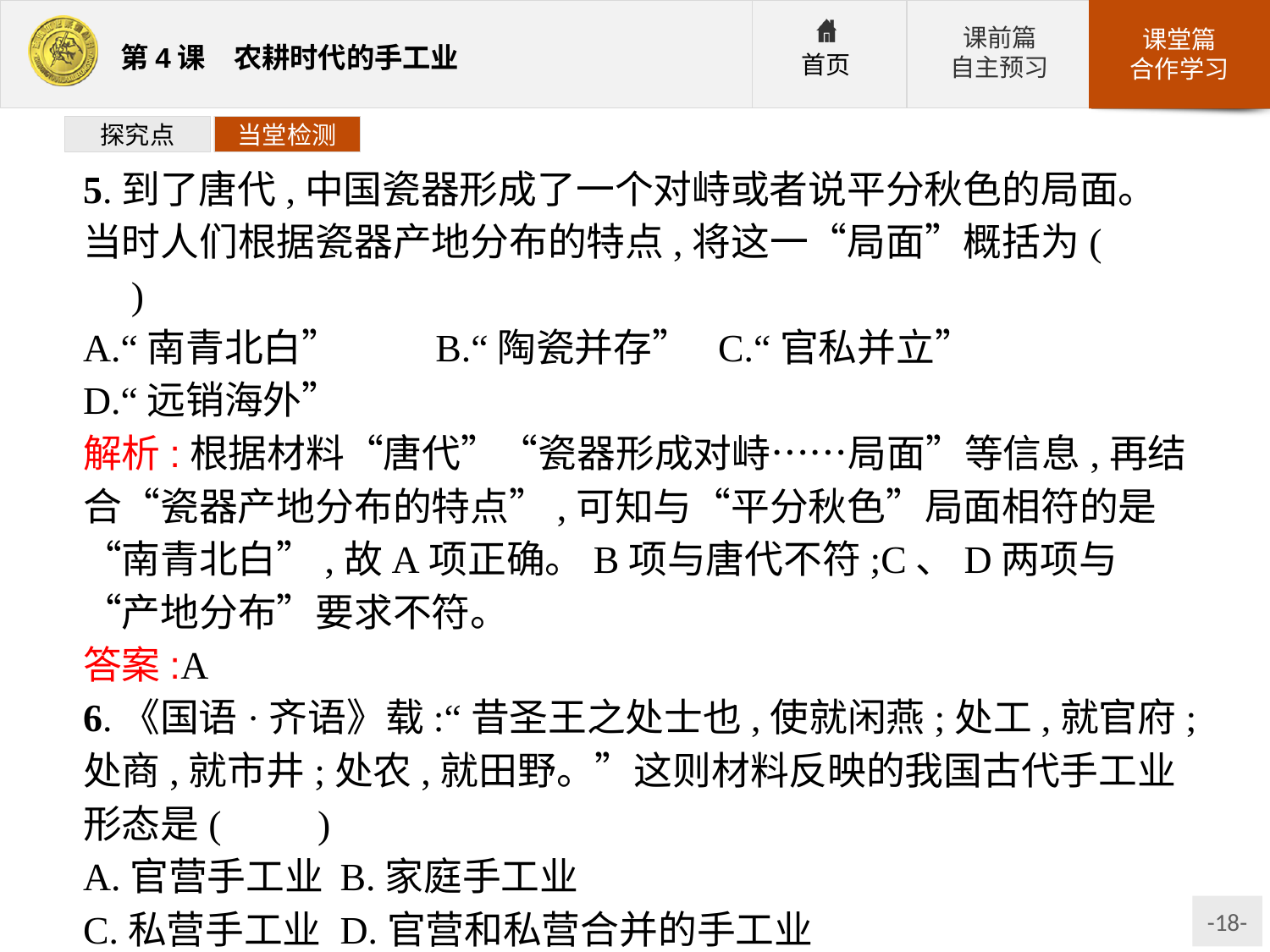

探究点
当堂检测
5.到了唐代,中国瓷器形成了一个对峙或者说平分秋色的局面。当时人们根据瓷器产地分布的特点,将这一“局面”概括为(　　)
A.“南青北白”	B.“陶瓷并存”	C.“官私并立”	D.“远销海外”
解析:根据材料“唐代”“瓷器形成对峙……局面”等信息,再结合“瓷器产地分布的特点”,可知与“平分秋色”局面相符的是“南青北白”,故A项正确。B项与唐代不符;C、D两项与“产地分布”要求不符。
答案:A
6.《国语·齐语》载:“昔圣王之处士也,使就闲燕;处工,就官府;处商,就市井;处农,就田野。”这则材料反映的我国古代手工业形态是(　　)
A.官营手工业	B.家庭手工业
C.私营手工业	D.官营和私营合并的手工业
解析:从材料中提取与手工业发展相关的信息是“就官府”,由此判断手工业是受官府控制的,A项符合题意。
答案:A